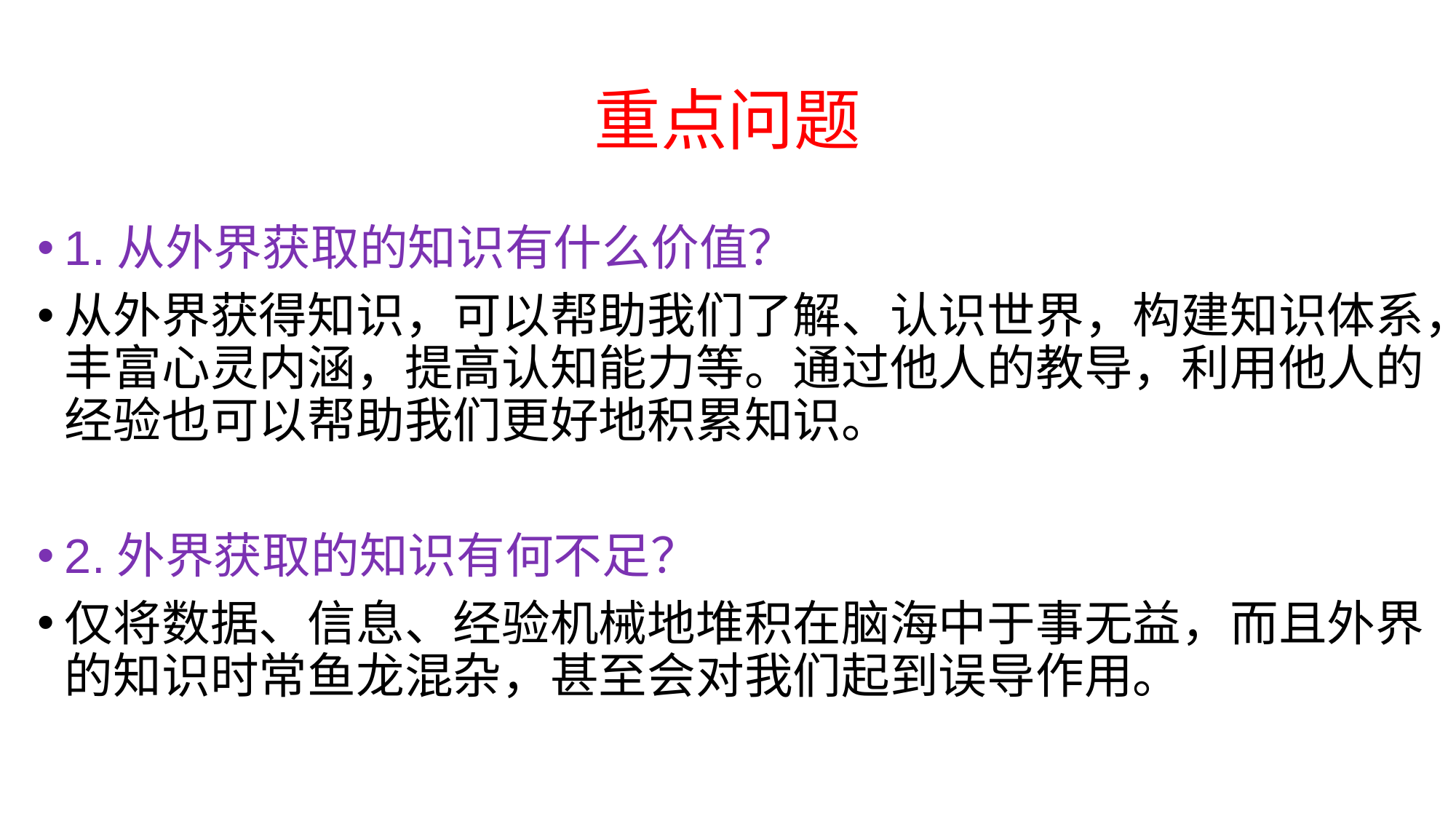

# 重点问题
1.从外界获取的知识有什么价值？
从外界获得知识，可以帮助我们了解、认识世界，构建知识体系，丰富心灵内涵，提高认知能力等。通过他人的教导，利用他人的经验也可以帮助我们更好地积累知识。

2.外界获取的知识有何不足？
仅将数据、信息、经验机械地堆积在脑海中于事无益，而且外界的知识时常鱼龙混杂，甚至会对我们起到误导作用。